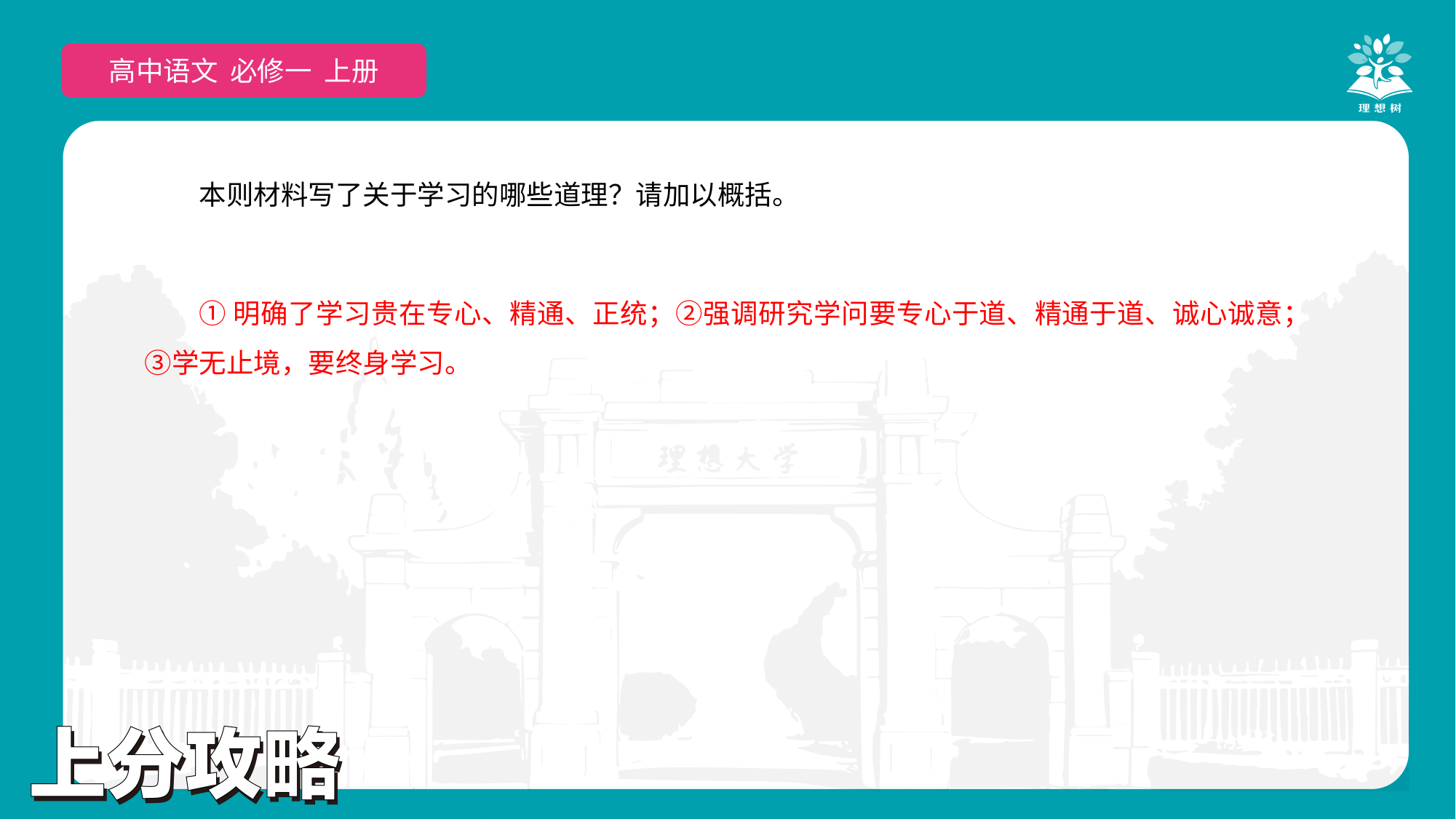

高中语文  必修一  上册
本则材料写了关于学习的哪些道理？请加以概括。
①明确了学习贵在专心、精通、正统；②强调研究学问要专心于道、精通于道、诚心诚意；③学无止境，要终身学习。